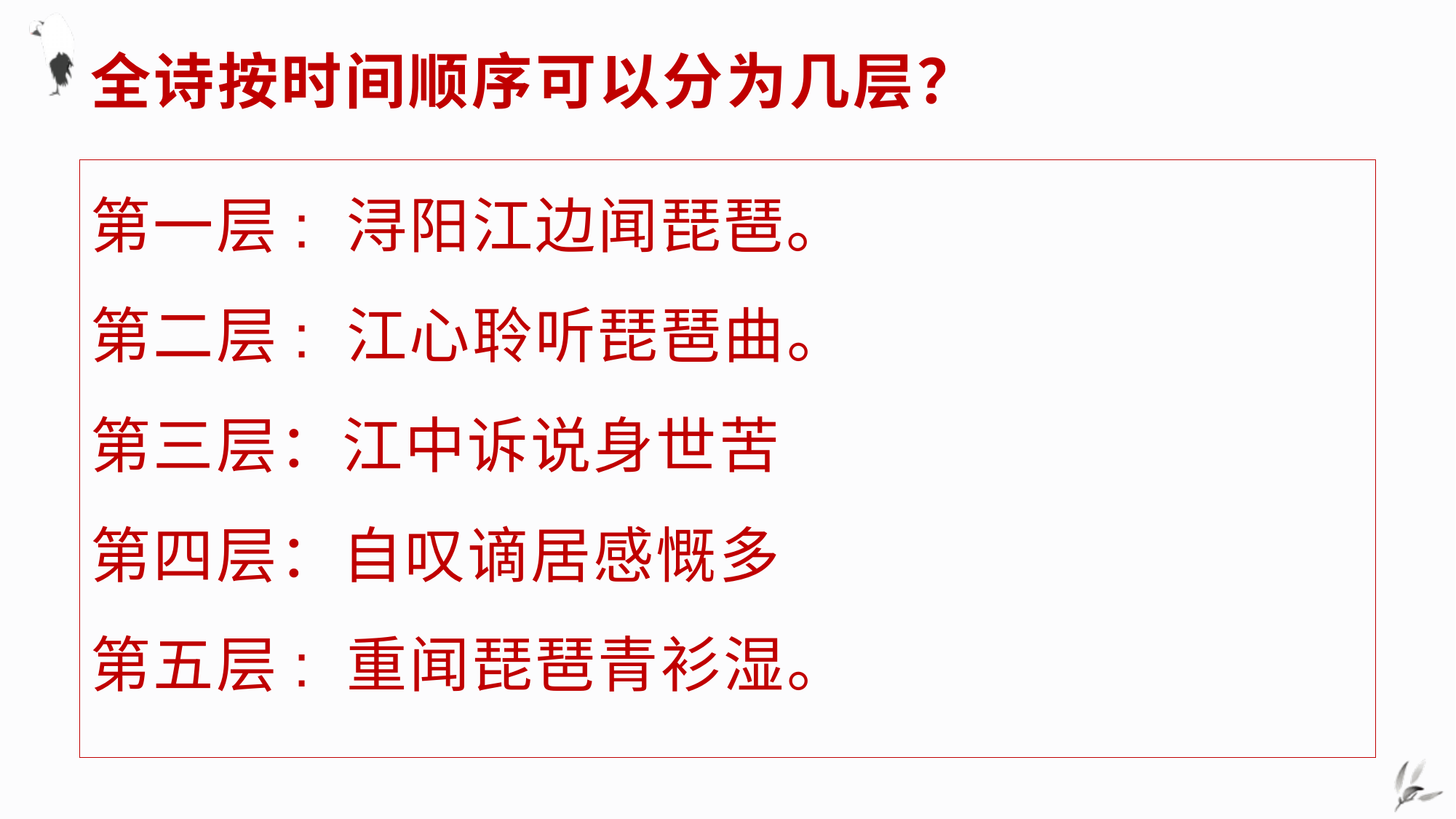

# 全诗按时间顺序可以分为几层？
第一层: 浔阳江边闻琵琶。
第二层: 江心聆听琵琶曲。
第三层：江中诉说身世苦
第四层：自叹谪居感慨多
第五层: 重闻琵琶青衫湿。